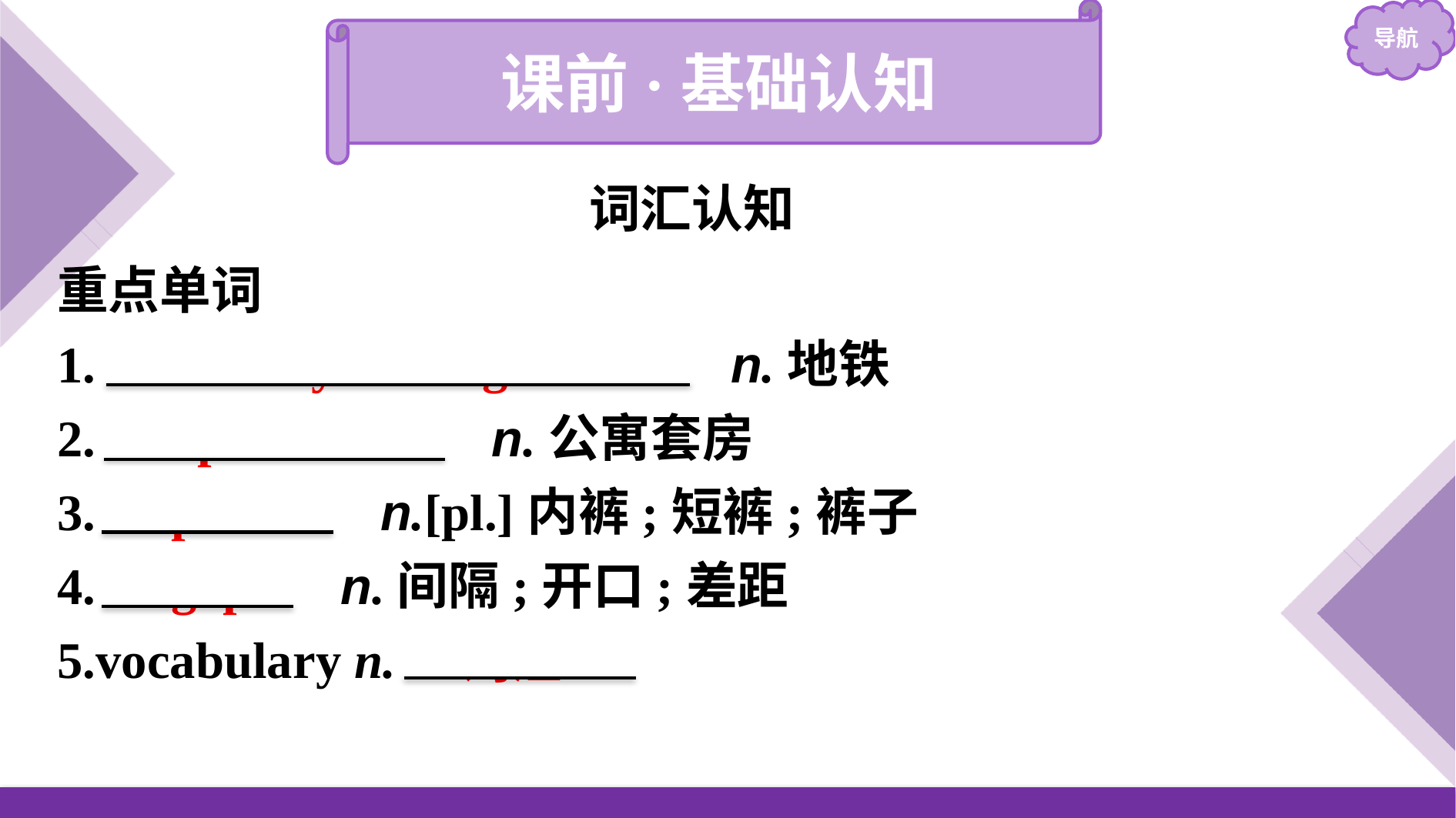

课前·基础认知
词汇认知
重点单词
1.　subway/underground　 n.地铁
2.　apartment　 n.公寓套房
3.　pants　 n.[pl.]内裤;短裤;裤子
4.　gap　 n.间隔;开口;差距
5.vocabulary n.　词汇